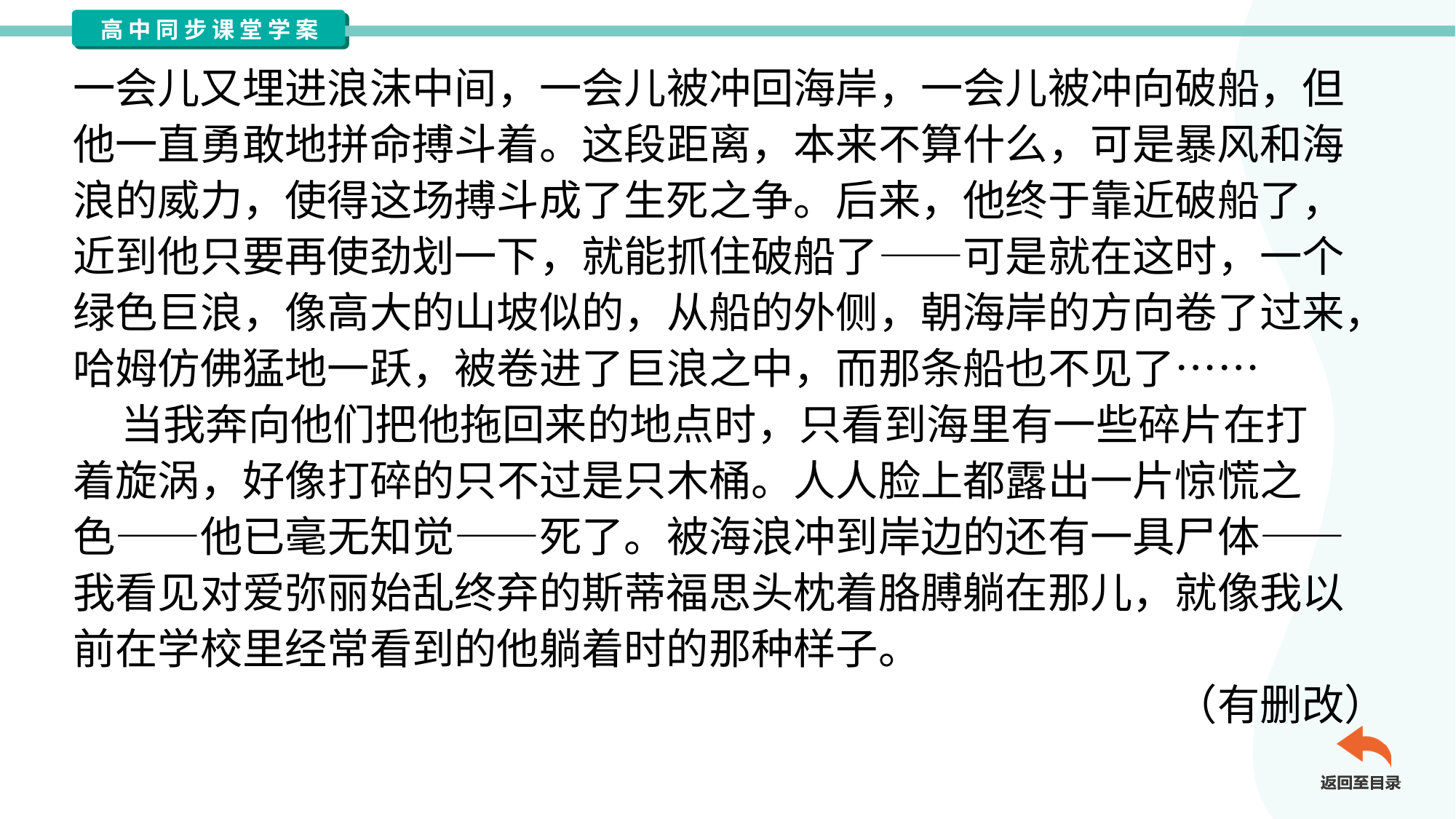

一会儿又埋进浪沫中间，一会儿被冲回海岸，一会儿被冲向破船，但
他一直勇敢地拼命搏斗着。这段距离，本来不算什么，可是暴风和海
浪的威力，使得这场搏斗成了生死之争。后来，他终于靠近破船了，
近到他只要再使劲划一下，就能抓住破船了——可是就在这时，一个
绿色巨浪，像高大的山坡似的，从船的外侧，朝海岸的方向卷了过来，
哈姆仿佛猛地一跃，被卷进了巨浪之中，而那条船也不见了……
    当我奔向他们把他拖回来的地点时，只看到海里有一些碎片在打
着旋涡，好像打碎的只不过是只木桶。人人脸上都露出一片惊慌之
色——他已毫无知觉——死了。被海浪冲到岸边的还有一具尸体——
我看见对爱弥丽始乱终弃的斯蒂福思头枕着胳膊躺在那儿，就像我以
前在学校里经常看到的他躺着时的那种样子。
（有删改）